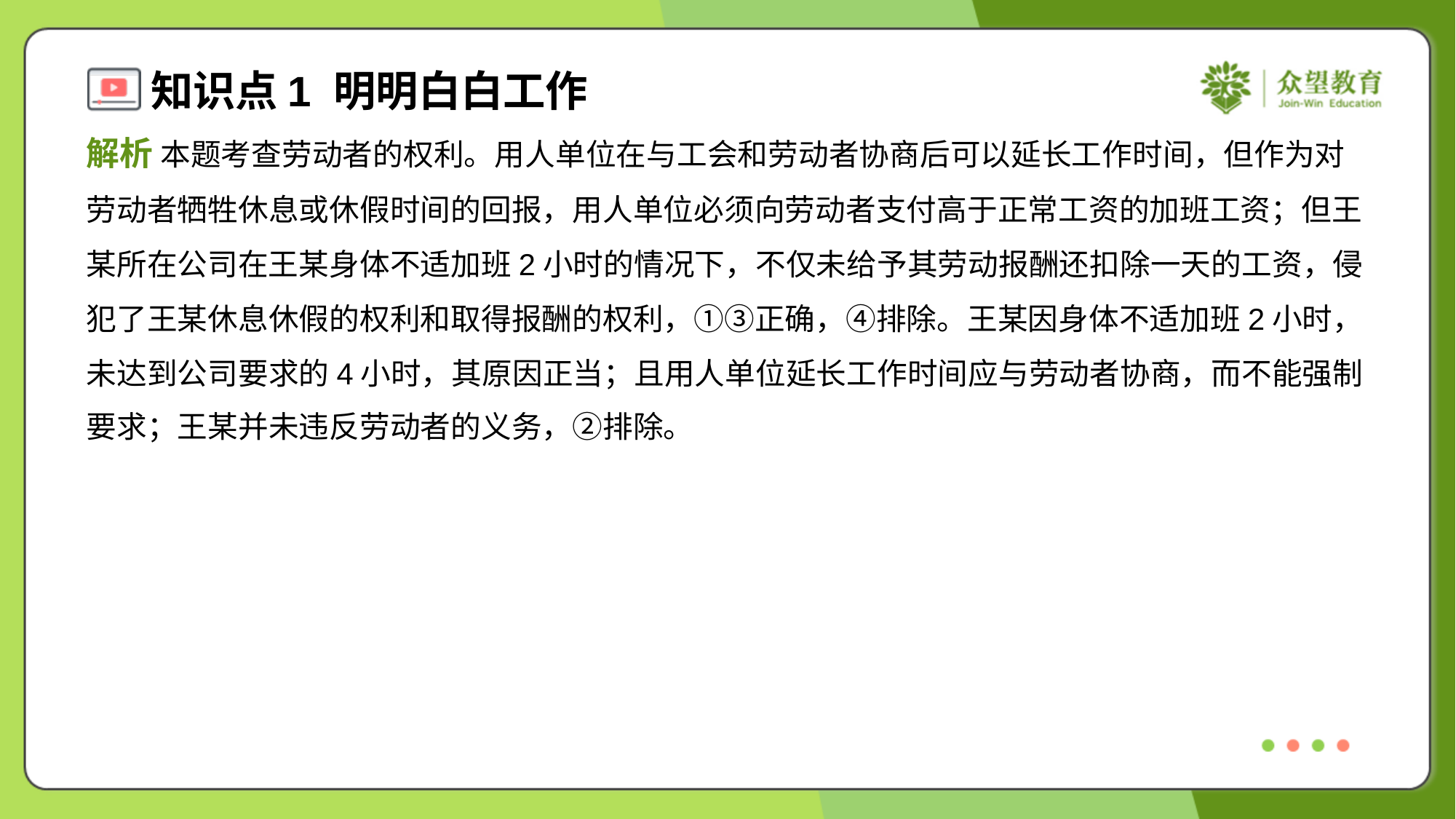

解析 本题考查劳动者的权利。用人单位在与工会和劳动者协商后可以延长工作时间，但作为对
劳动者牺牲休息或休假时间的回报，用人单位必须向劳动者支付高于正常工资的加班工资；但王
某所在公司在王某身体不适加班2小时的情况下，不仅未给予其劳动报酬还扣除一天的工资，侵
犯了王某休息休假的权利和取得报酬的权利，①③正确，④排除。王某因身体不适加班2小时，
未达到公司要求的4小时，其原因正当；且用人单位延长工作时间应与劳动者协商，而不能强制
要求；王某并未违反劳动者的义务，②排除。